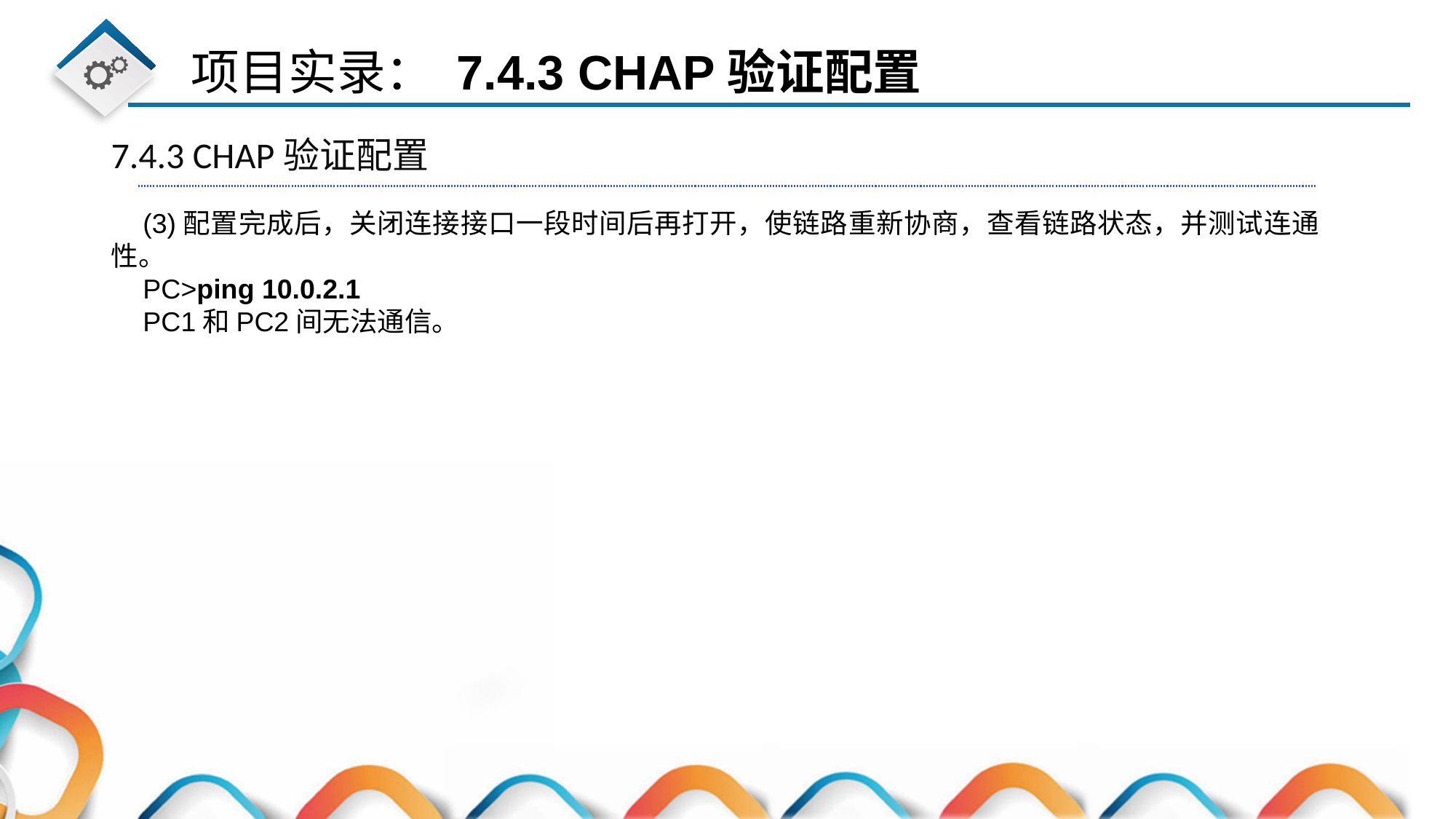

7.4.3 CHAP验证配置

(3)配置完成后，关闭连接接口一段时间后再打开，使链路重新协商，查看链路状态，并测试连通性。
PC>ping 10.0.2.1
PC1和PC2间无法通信。